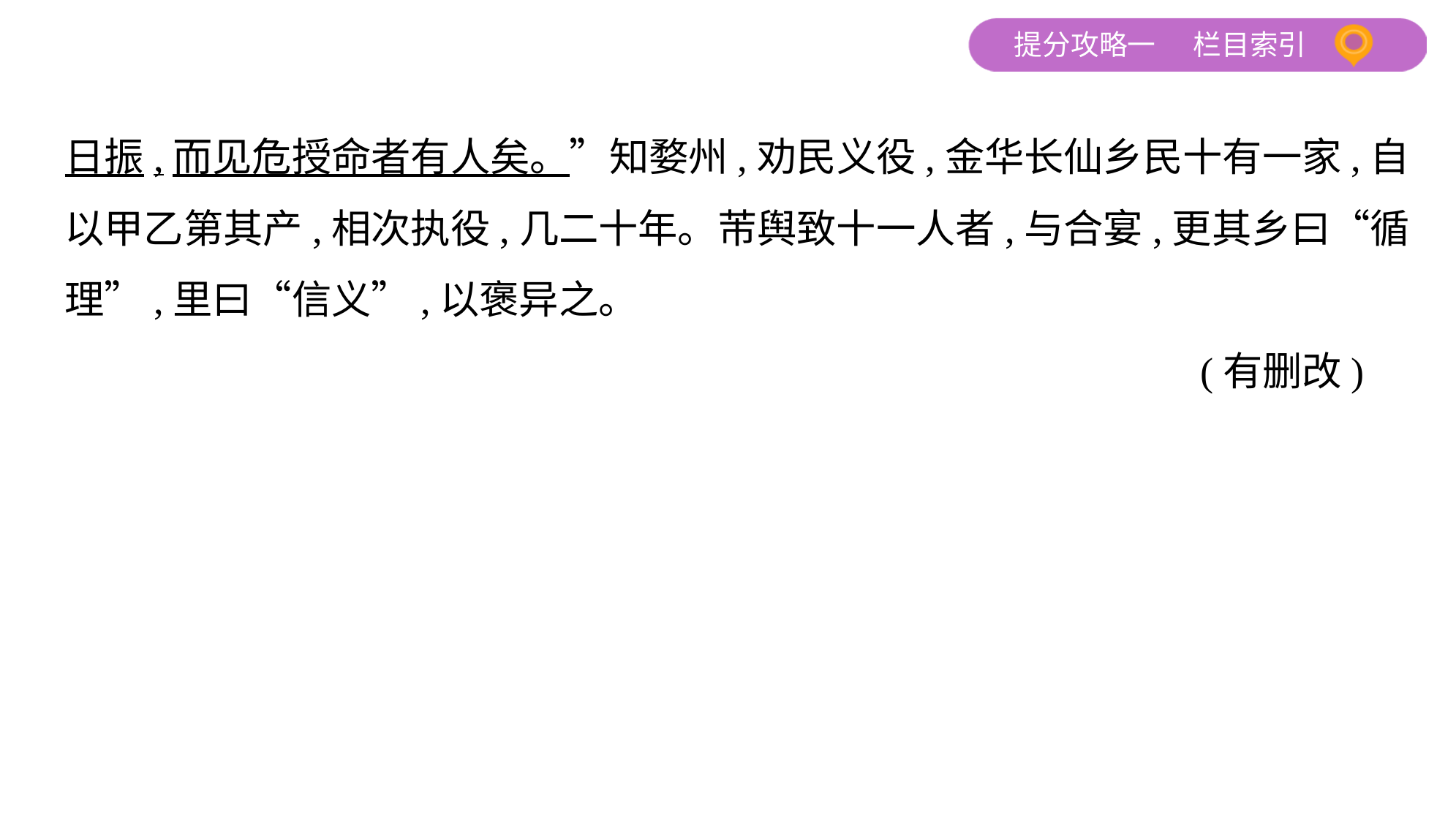

日振,而见危授命者有人矣。”知婺州,劝民义役,金华长仙乡民十有一家,自
以甲乙第其产,相次执役,几二十年。芾舆致十一人者,与合宴,更其乡曰“循
理”,里曰“信义”,以褒异之。
                                                                                                                   (有删改)